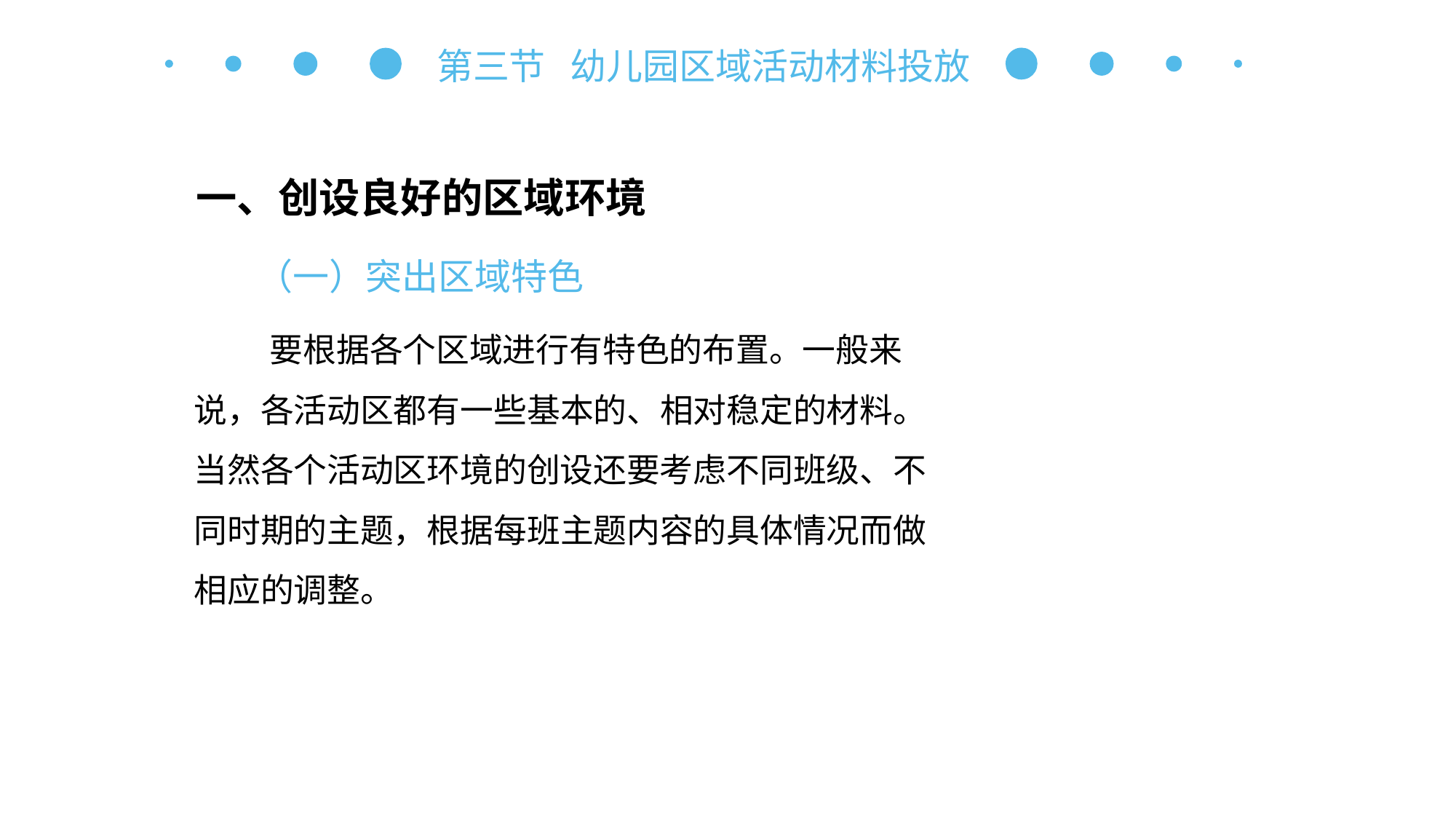

第三节   幼儿园区域活动材料投放

一、创设良好的区域环境
（一）突出区域特色
要根据各个区域进行有特色的布置。一般来说，各活动区都有一些基本的、相对稳定的材料。当然各个活动区环境的创设还要考虑不同班级、不同时期的主题，根据每班主题内容的具体情况而做相应的调整。